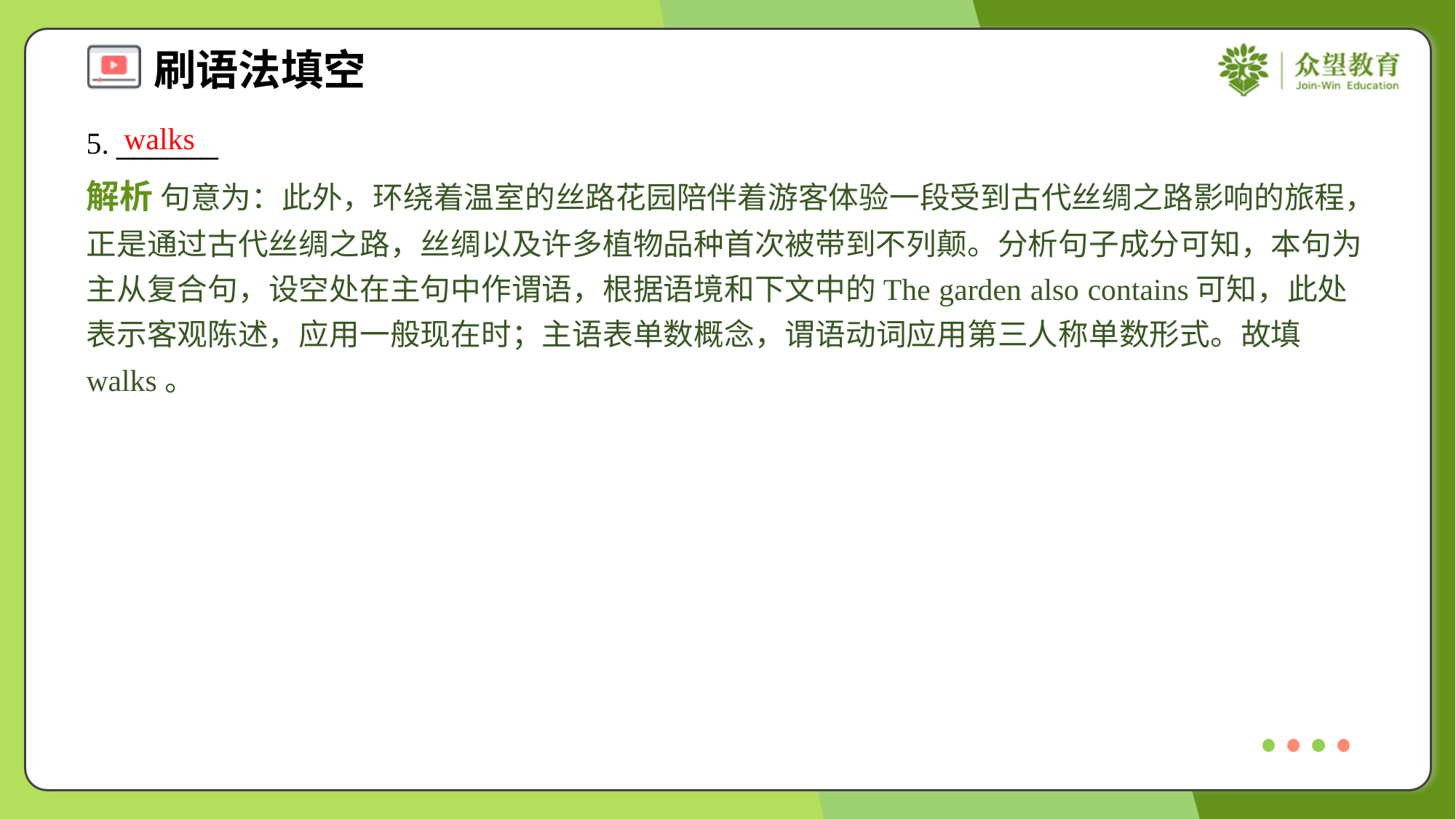

walks
5. ______
解析 句意为：此外，环绕着温室的丝路花园陪伴着游客体验一段受到古代丝绸之路影响的旅程，正是通过古代丝绸之路，丝绸以及许多植物品种首次被带到不列颠。分析句子成分可知，本句为主从复合句，设空处在主句中作谓语，根据语境和下文中的The garden also contains可知，此处表示客观陈述，应用一般现在时；主语表单数概念，谓语动词应用第三人称单数形式。故填walks。